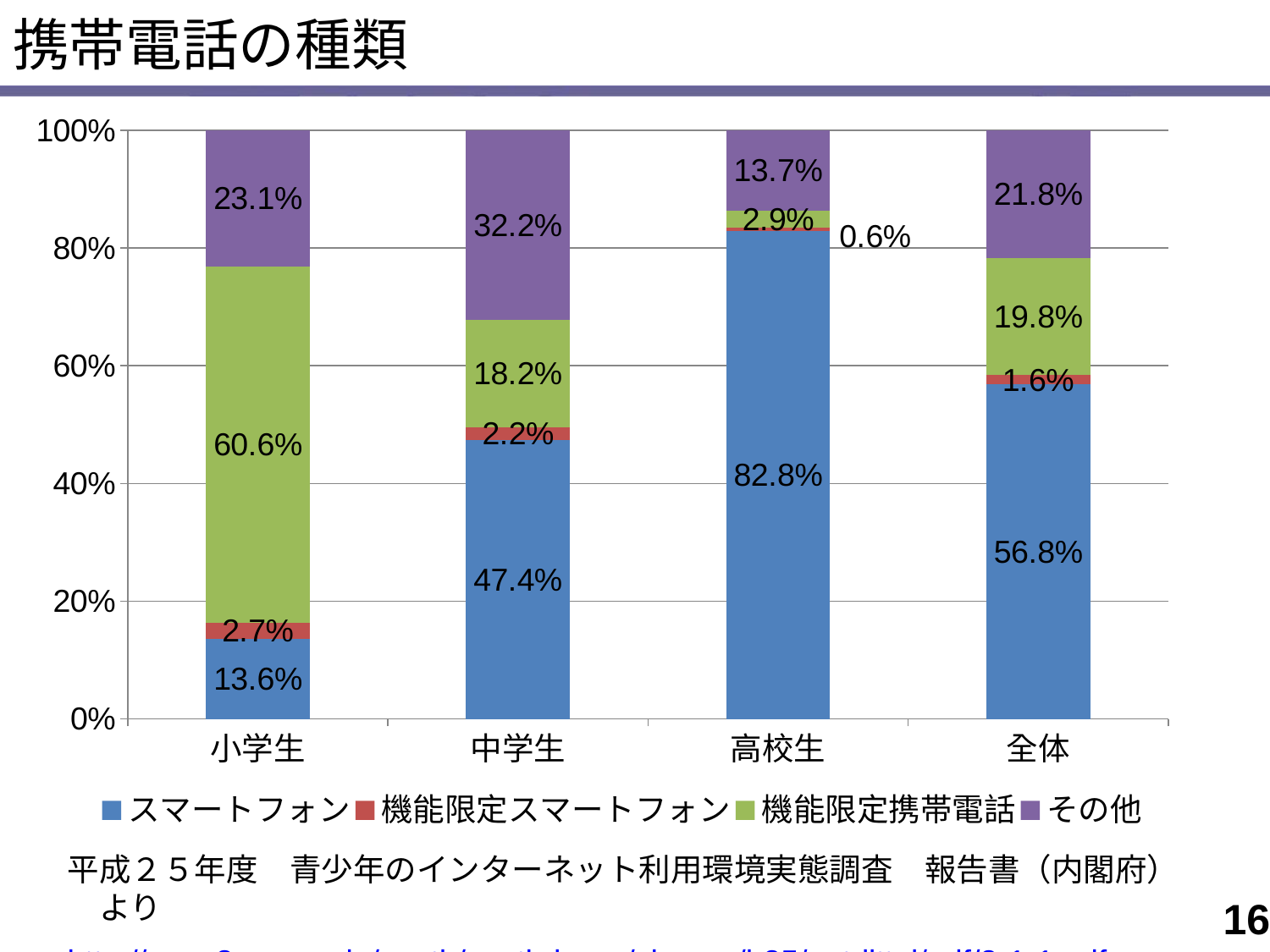

携帯電話の種類

### Chart

| Category | スマートフォン | 機能限定スマートフォン | 機能限定携帯電話 | その他 |
|---|---|---|---|---|
| 小学生 | 0.136 | 0.027 | 0.606 | 0.231 |
| 中学生 | 0.474 | 0.022 | 0.182 | 0.322 |
| 高校生 | 0.828 | 0.006 | 0.029 | 0.137 |
| 全体 | 0.568 | 0.016 | 0.198 | 0.218 |
平成２５年度　青少年のインターネット利用環境実態調査　報告書（内閣府）　より
http://www8.cao.go.jp/youth/youth-harm/chousa/h25/net-jittai/pdf/2-1-1.pdf
16